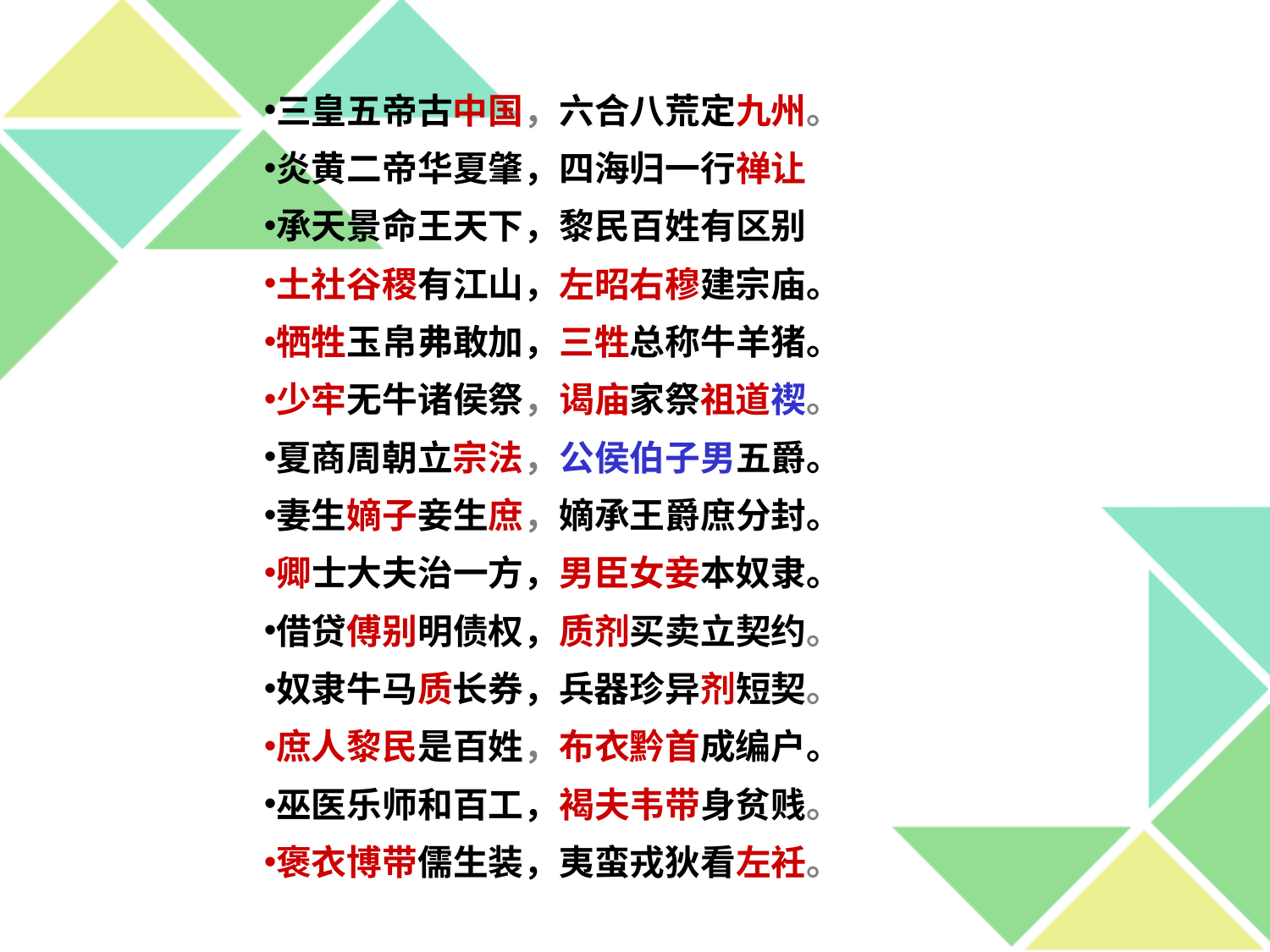

三皇五帝古中国，六合八荒定九州。
炎黄二帝华夏肇，四海归一行禅让
承天景命王天下，黎民百姓有区别
土社谷稷有江山，左昭右穆建宗庙。
牺牲玉帛弗敢加，三牲总称牛羊猪。
少牢无牛诸侯祭，谒庙家祭祖道禊。
夏商周朝立宗法，公侯伯子男五爵。
妻生嫡子妾生庶，嫡承王爵庶分封。
卿士大夫治一方，男臣女妾本奴隶。
借贷傅别明债权，质剂买卖立契约。
奴隶牛马质长券，兵器珍异剂短契。
庶人黎民是百姓，布衣黔首成编户。
巫医乐师和百工，褐夫韦带身贫贱。
褒衣博带儒生装，夷蛮戎狄看左衽。